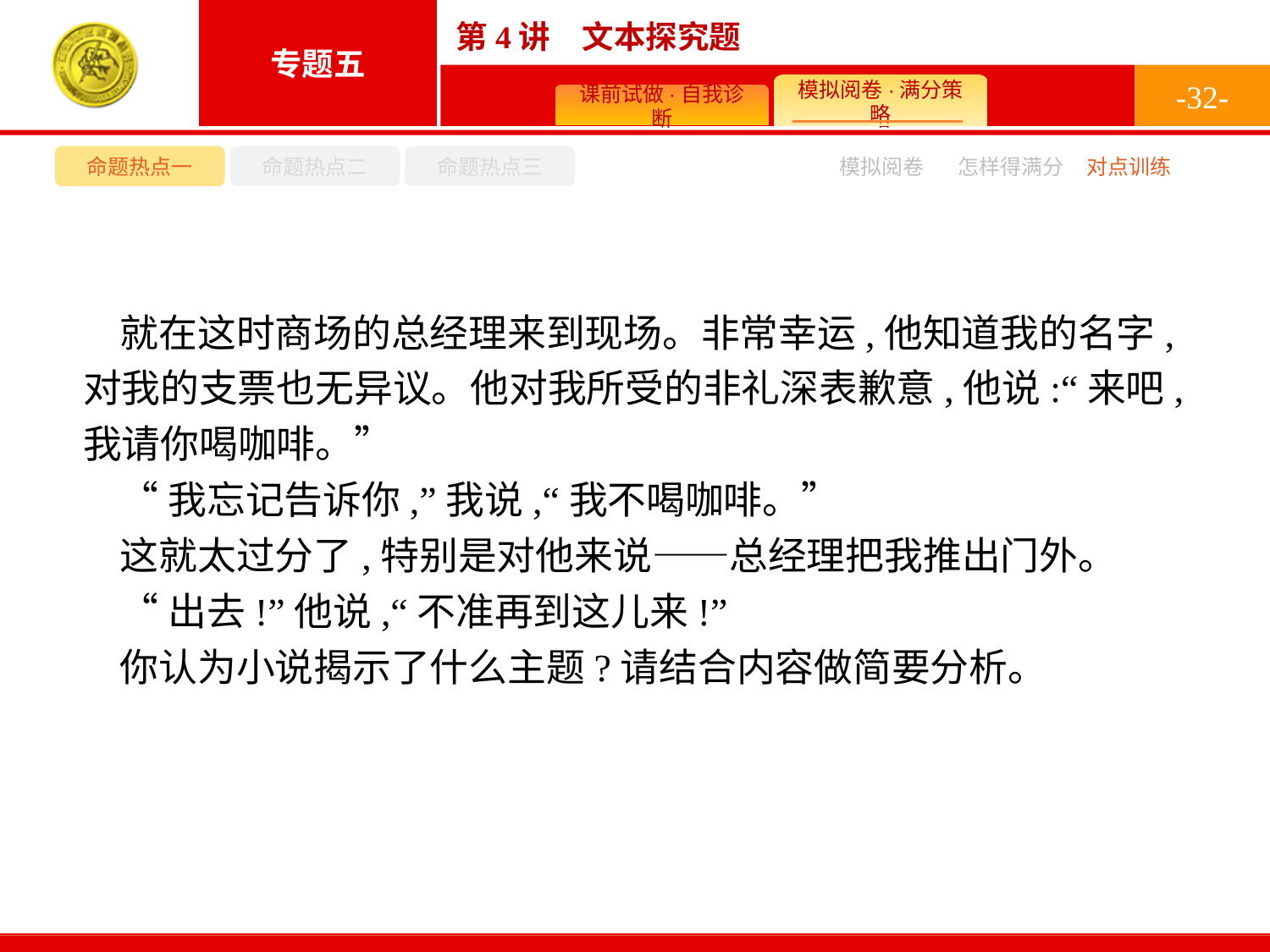

-32-
命题热点一
命题热点二
命题热点三
模拟阅卷
怎样得满分
对点训练
就在这时商场的总经理来到现场。非常幸运,他知道我的名字,对我的支票也无异议。他对我所受的非礼深表歉意,他说:“来吧,我请你喝咖啡。”
“我忘记告诉你,”我说,“我不喝咖啡。”
这就太过分了,特别是对他来说——总经理把我推出门外。
“出去!”他说,“不准再到这儿来!”
你认为小说揭示了什么主题?请结合内容做简要分析。